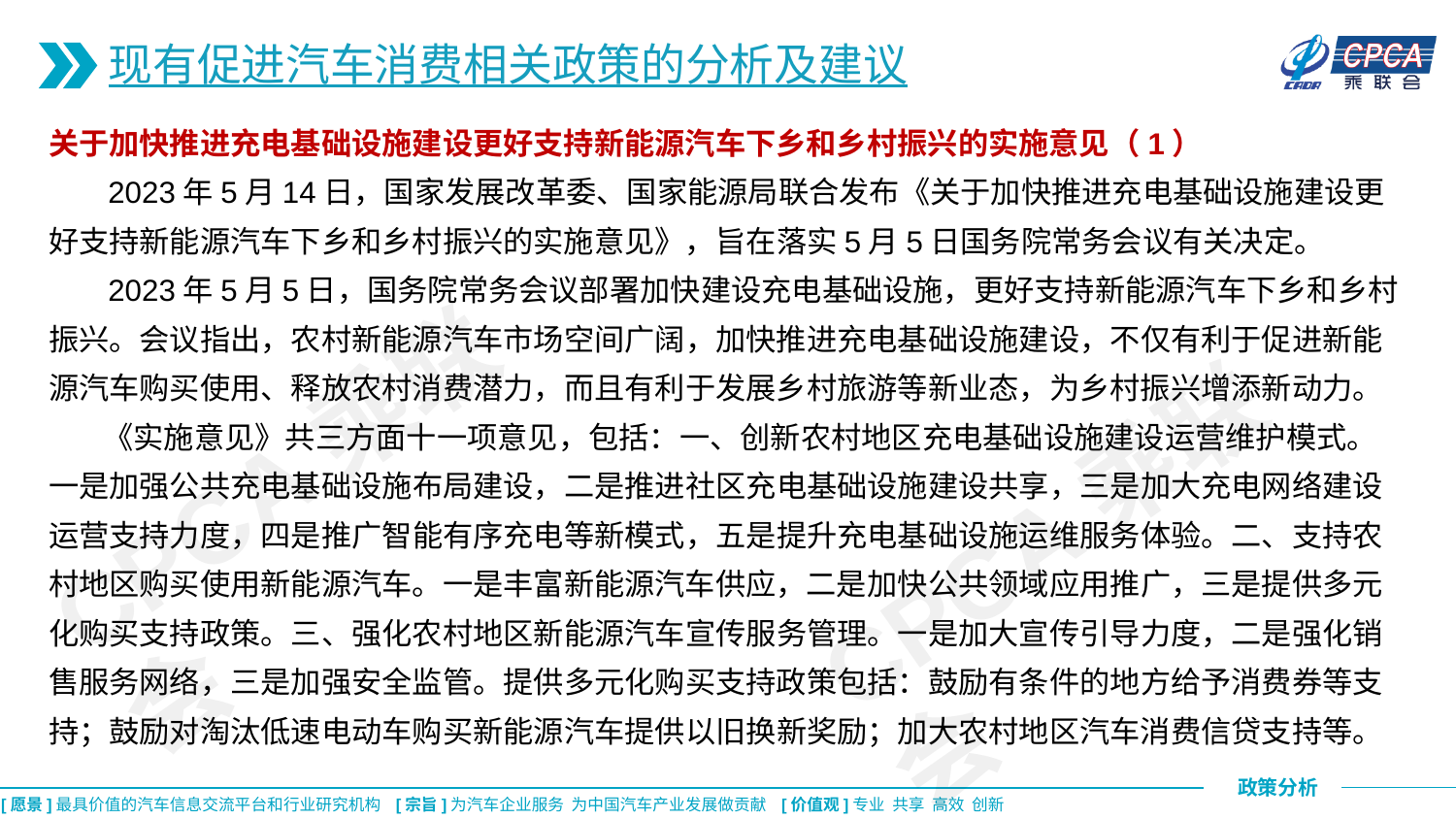

现有促进汽车消费相关政策的分析及建议
关于加快推进充电基础设施建设更好支持新能源汽车下乡和乡村振兴的实施意见（1）
       2023年5月14日，国家发展改革委、国家能源局联合发布《关于加快推进充电基础设施建设更好支持新能源汽车下乡和乡村振兴的实施意见》，旨在落实5月5日国务院常务会议有关决定。
       2023年5月5日，国务院常务会议部署加快建设充电基础设施，更好支持新能源汽车下乡和乡村振兴。会议指出，农村新能源汽车市场空间广阔，加快推进充电基础设施建设，不仅有利于促进新能源汽车购买使用、释放农村消费潜力，而且有利于发展乡村旅游等新业态，为乡村振兴增添新动力。
       《实施意见》共三方面十一项意见，包括：一、创新农村地区充电基础设施建设运营维护模式。一是加强公共充电基础设施布局建设，二是推进社区充电基础设施建设共享，三是加大充电网络建设运营支持力度，四是推广智能有序充电等新模式，五是提升充电基础设施运维服务体验。二、支持农村地区购买使用新能源汽车。一是丰富新能源汽车供应，二是加快公共领域应用推广，三是提供多元化购买支持政策。三、强化农村地区新能源汽车宣传服务管理。一是加大宣传引导力度，二是强化销售服务网络，三是加强安全监管。提供多元化购买支持政策包括：鼓励有条件的地方给予消费券等支持；鼓励对淘汰低速电动车购买新能源汽车提供以旧换新奖励；加大农村地区汽车消费信贷支持等。
CPCA乘联会
CPCA乘联会